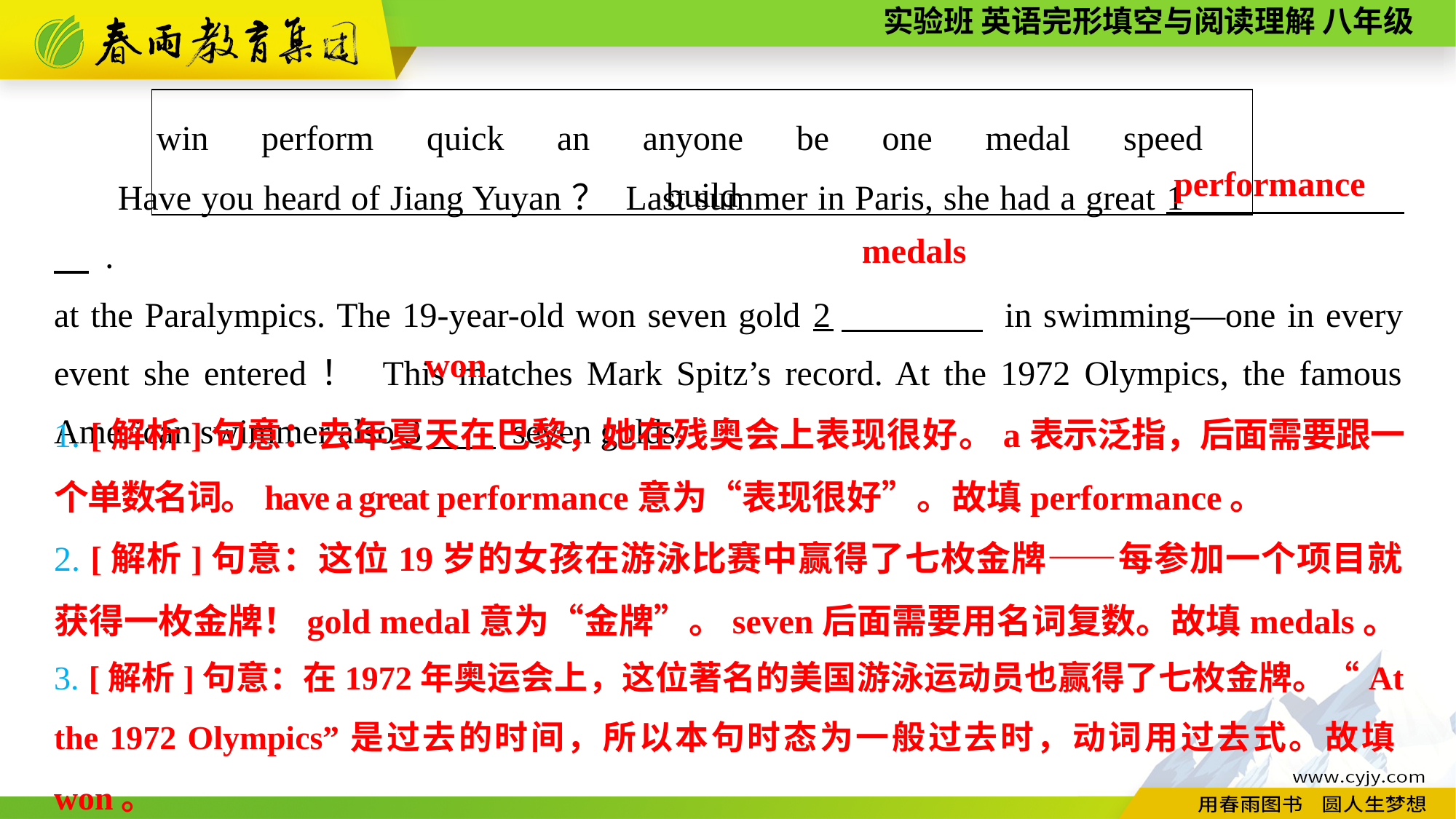

| win　perform　quick　an　anyone　be　one　medal　speed　build |
| --- |
Have you heard of Jiang Yuyan？ Last summer in Paris, she had a great 1                       　 .
at the Paralympics. The 19-year-old won seven gold 2　           in swimming—one in every event she entered！ This matches Mark Spitz’s record. At the 1972 Olympics, the famous American swimmer also 3　     seven golds.
performance
medals
 won
1. [解析]句意：去年夏天在巴黎，她在残奥会上表现很好。a表示泛指，后面需要跟一个单数名词。have a great performance意为“表现很好”。故填performance。
2. [解析]句意：这位19岁的女孩在游泳比赛中赢得了七枚金牌——每参加一个项目就获得一枚金牌！gold medal意为“金牌”。seven后面需要用名词复数。故填medals。
3. [解析]句意：在1972年奥运会上，这位著名的美国游泳运动员也赢得了七枚金牌。“At the 1972 Olympics”是过去的时间，所以本句时态为一般过去时，动词用过去式。故填won。